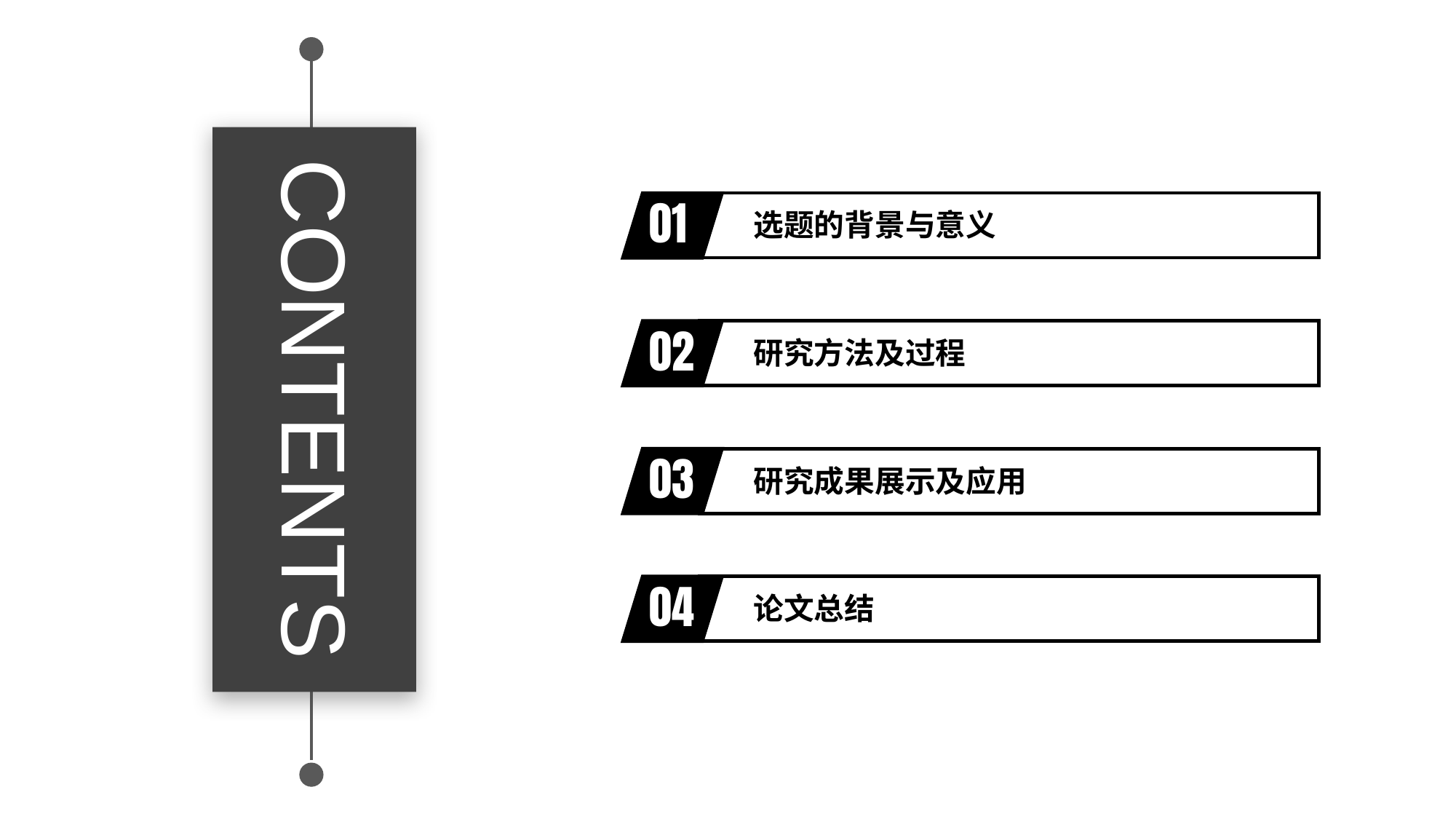

01

选题的背景与意义

02

研究方法及过程
CONTENTS
03

研究成果展示及应用
04

论文总结